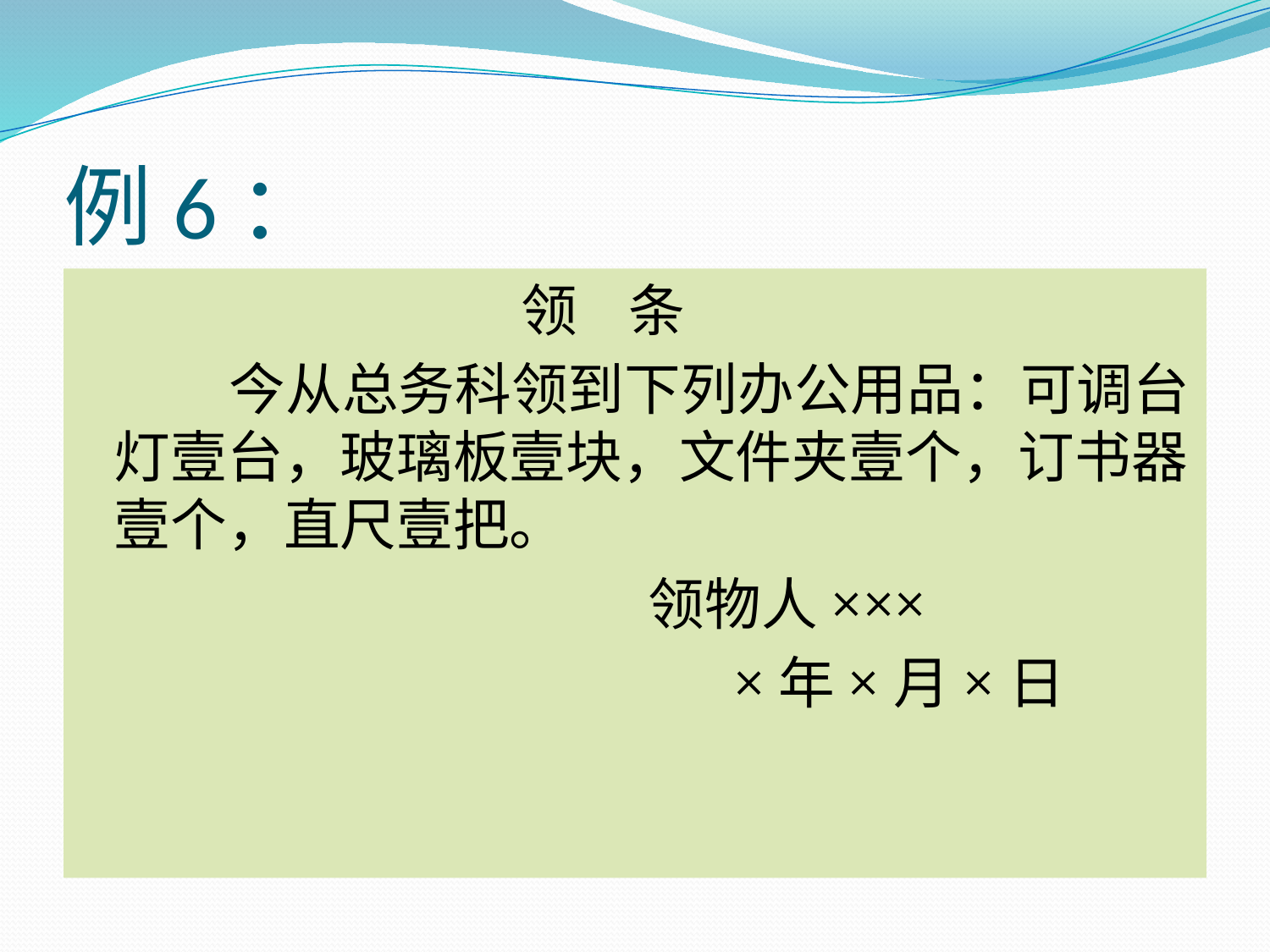

# 例6：
                                  领    条
           今从总务科领到下列办公用品：可调台灯壹台，玻璃板壹块，文件夹壹个，订书器壹个，直尺壹把。
                                            领物人×××
                                             ×年×月×日